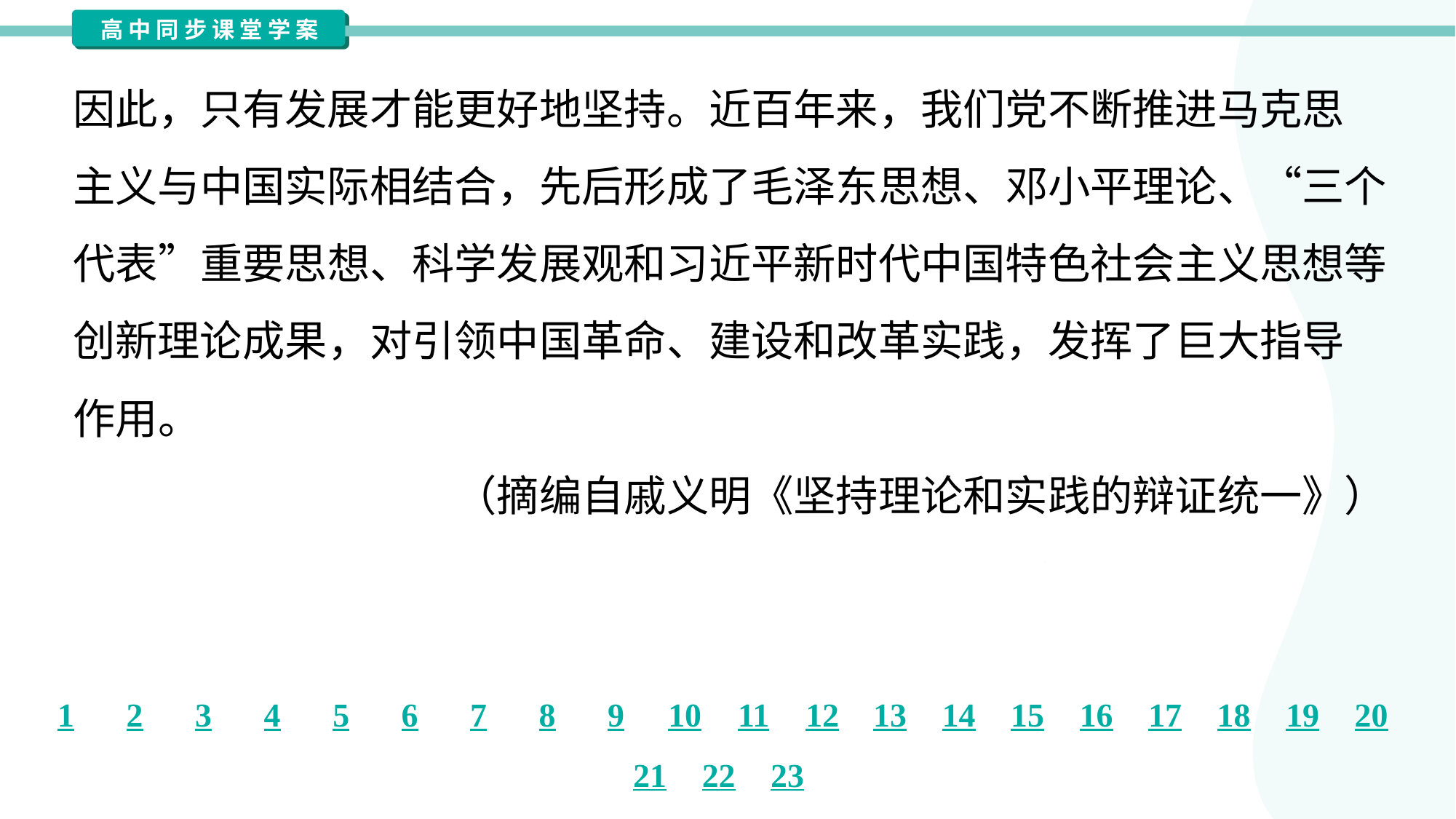

因此，只有发展才能更好地坚持。近百年来，我们党不断推进马克思
主义与中国实际相结合，先后形成了毛泽东思想、邓小平理论、“三个
代表”重要思想、科学发展观和习近平新时代中国特色社会主义思想等
创新理论成果，对引领中国革命、建设和改革实践，发挥了巨大指导
作用。
（摘编自戚义明《坚持理论和实践的辩证统一》）